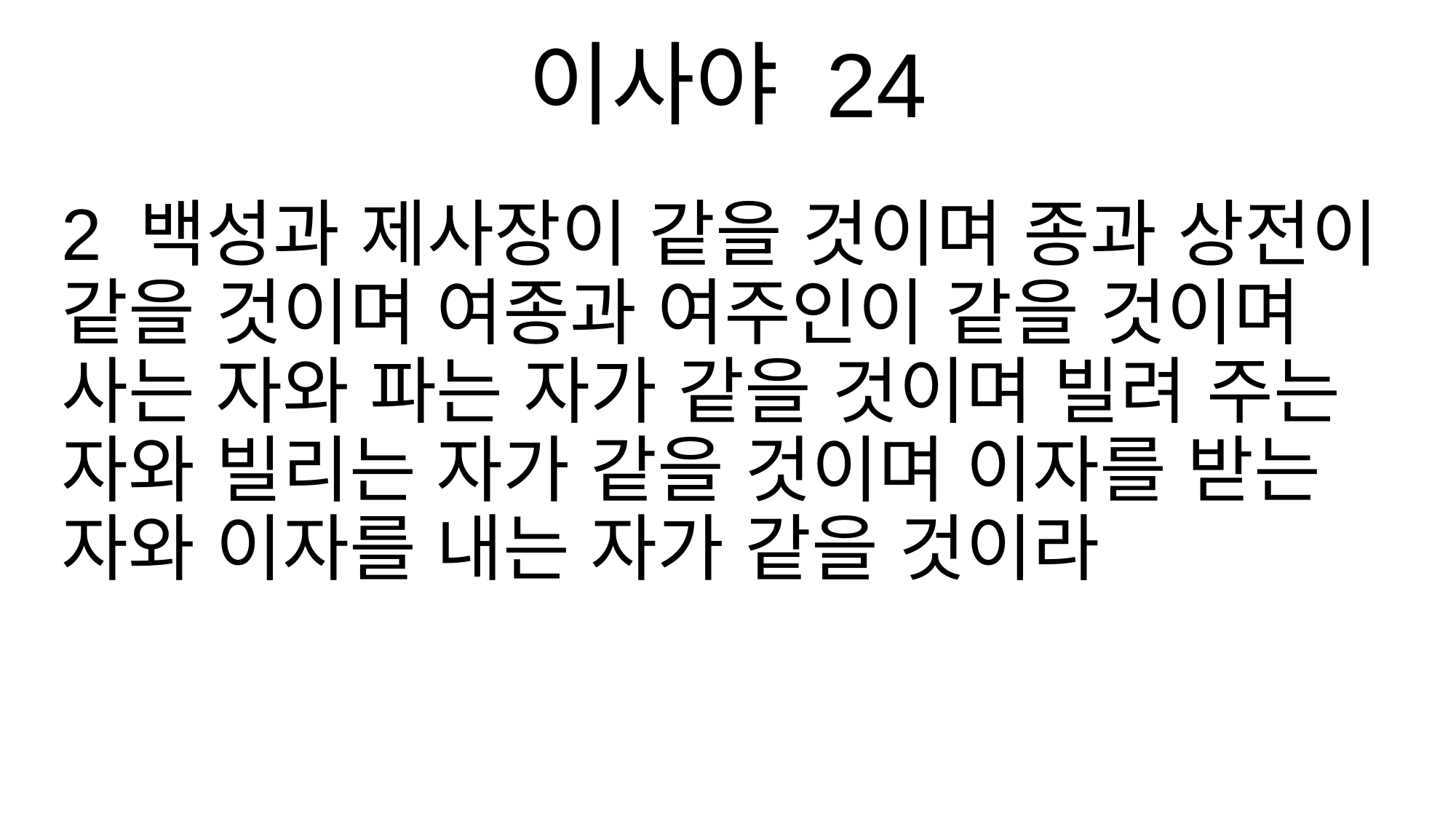

이사야 24
2 백성과 제사장이 같을 것이며 종과 상전이 같을 것이며 여종과 여주인이 같을 것이며 사는 자와 파는 자가 같을 것이며 빌려 주는 자와 빌리는 자가 같을 것이며 이자를 받는 자와 이자를 내는 자가 같을 것이라